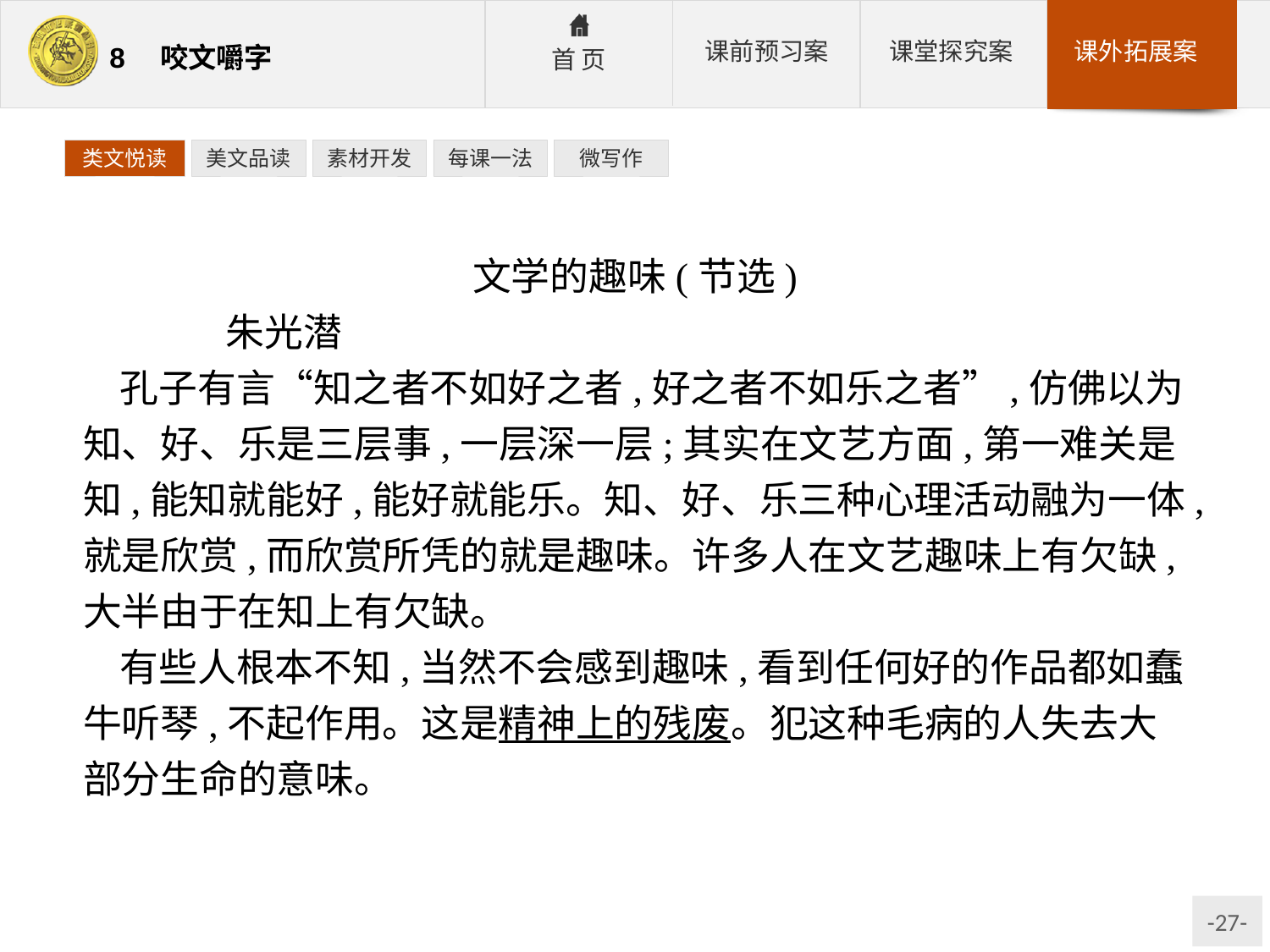

类文悦读
美文品读
素材开发
每课一法
微写作
文学的趣味(节选)
	朱光潜
孔子有言“知之者不如好之者,好之者不如乐之者”,仿佛以为知、好、乐是三层事,一层深一层;其实在文艺方面,第一难关是知,能知就能好,能好就能乐。知、好、乐三种心理活动融为一体,就是欣赏,而欣赏所凭的就是趣味。许多人在文艺趣味上有欠缺,大半由于在知上有欠缺。
有些人根本不知,当然不会感到趣味,看到任何好的作品都如蠢牛听琴,不起作用。这是精神上的残废。犯这种毛病的人失去大部分生命的意味。